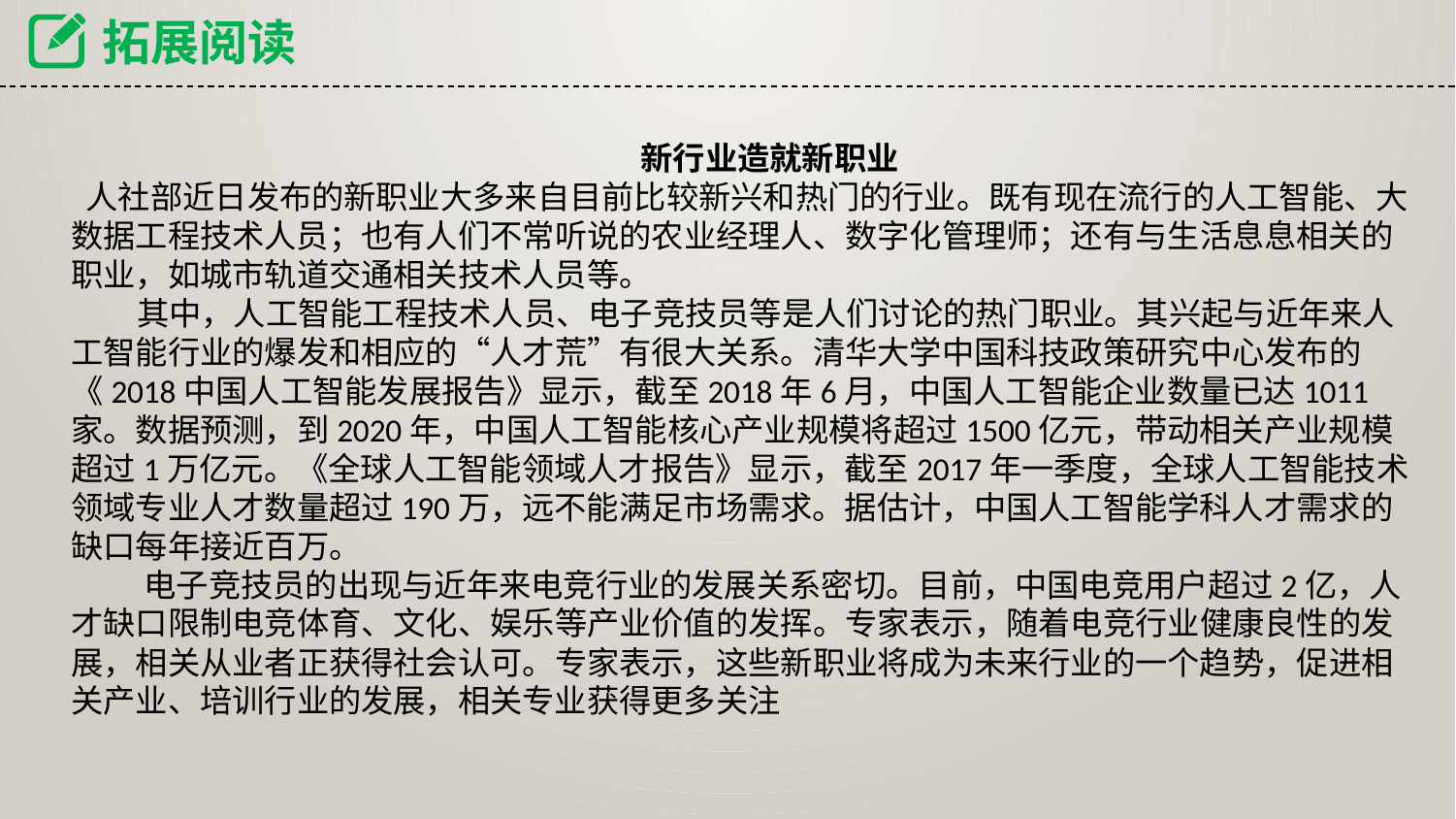

拓展阅读

      新行业造就新职业
 人社部近日发布的新职业大多来自目前比较新兴和热门的行业。既有现在流行的人工智能、大数据工程技术人员；也有人们不常听说的农业经理人、数字化管理师；还有与生活息息相关的职业，如城市轨道交通相关技术人员等。
        其中，人工智能工程技术人员、电子竞技员等是人们讨论的热门职业。其兴起与近年来人工智能行业的爆发和相应的“人才荒”有很大关系。清华大学中国科技政策研究中心发布的《2018中国人工智能发展报告》显示，截至2018年6月，中国人工智能企业数量已达1011家。数据预测，到2020年，中国人工智能核心产业规模将超过1500亿元，带动相关产业规模超过1万亿元。《全球人工智能领域人才报告》显示，截至2017年一季度，全球人工智能技术领域专业人才数量超过190万，远不能满足市场需求。据估计，中国人工智能学科人才需求的缺口每年接近百万。
         电子竞技员的出现与近年来电竞行业的发展关系密切。目前，中国电竞用户超过2亿，人才缺口限制电竞体育、文化、娱乐等产业价值的发挥。专家表示，随着电竞行业健康良性的发展，相关从业者正获得社会认可。专家表示，这些新职业将成为未来行业的一个趋势，促进相关产业、培训行业的发展，相关专业获得更多关注
67